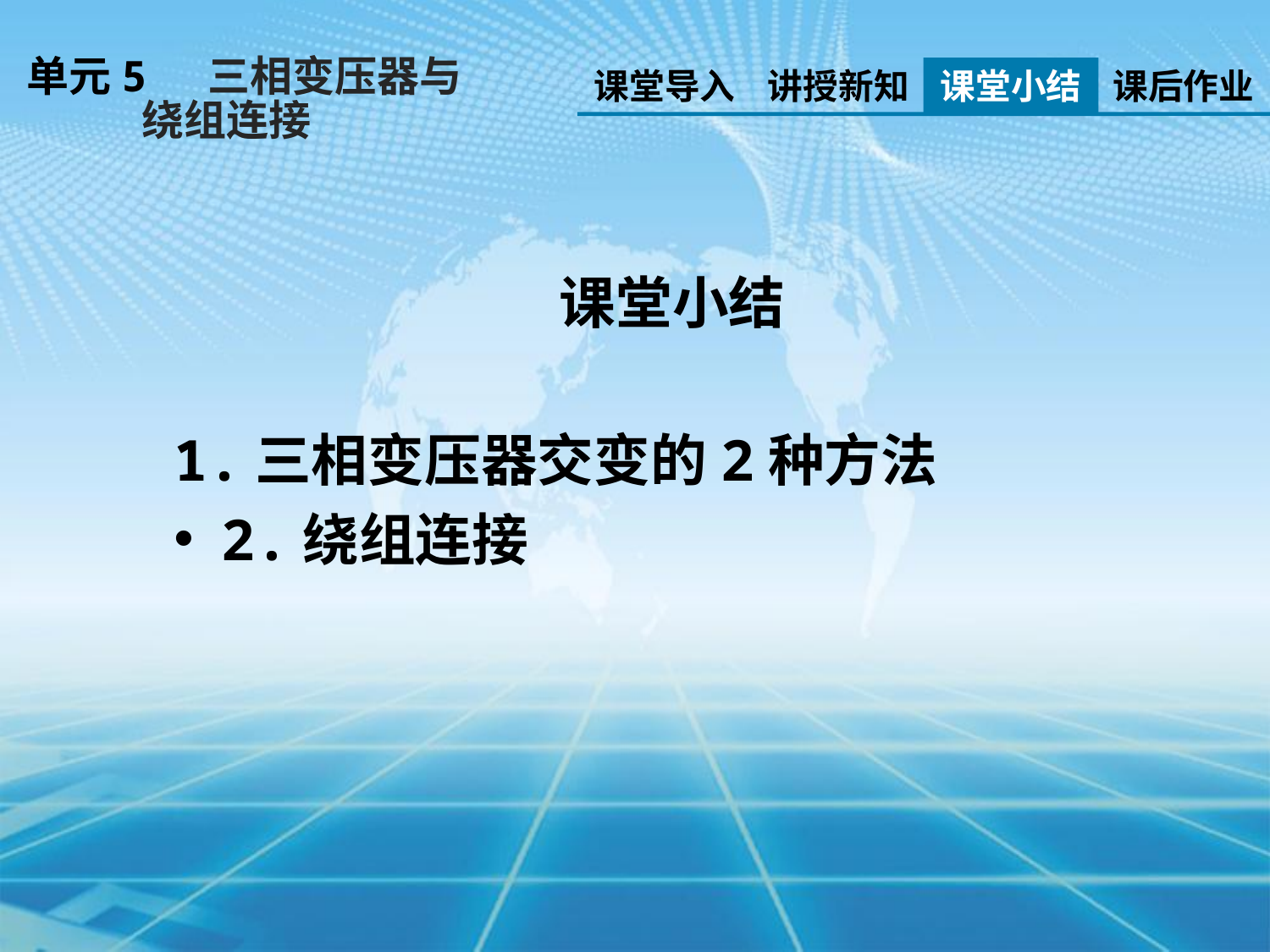

单元5  三相变压器与
           绕组连接
课堂导入
讲授新知
课堂小结
课后作业
课堂小结

1.三相变压器交变的2种方法
2.绕组连接